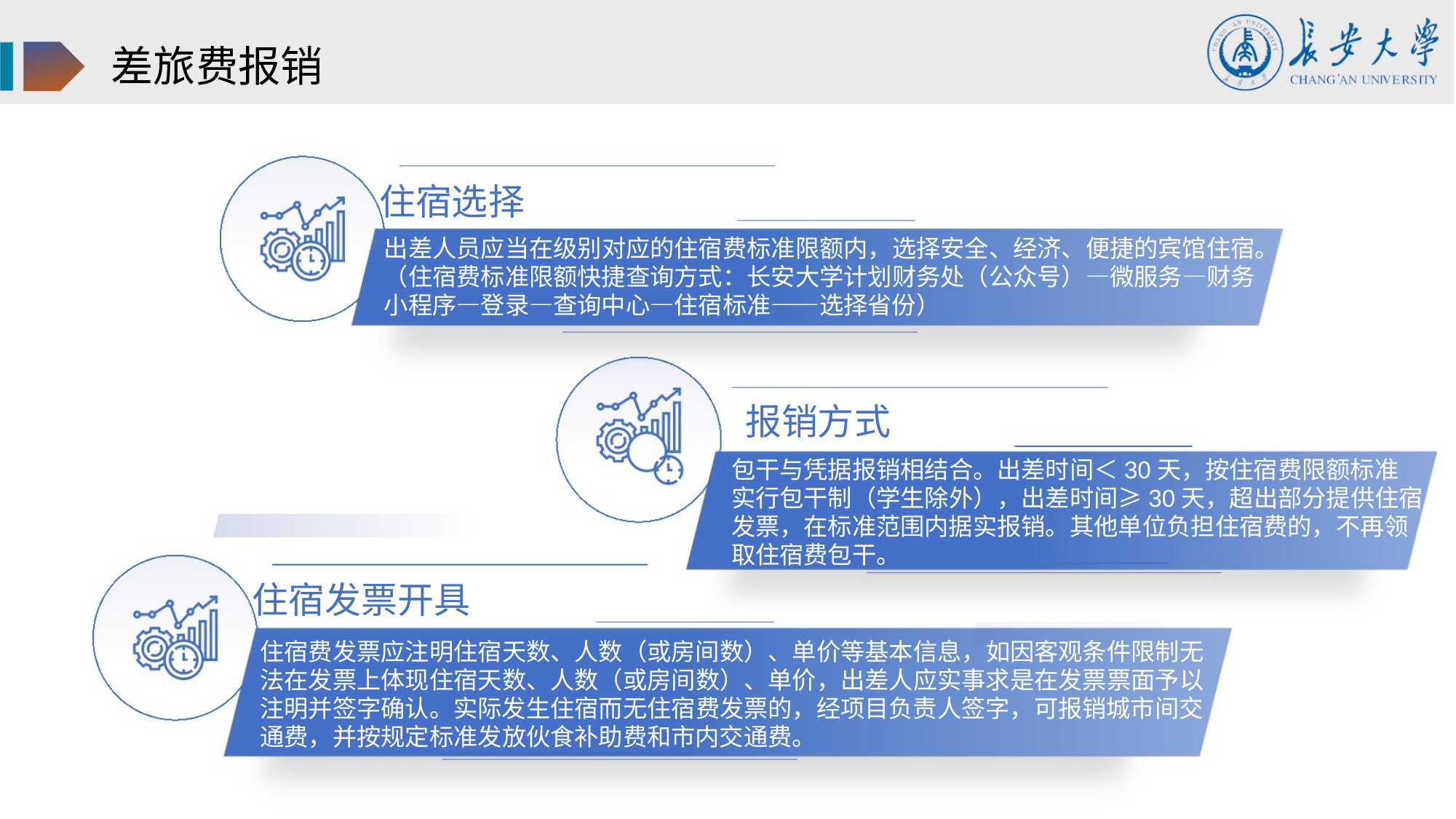

差旅费报销
住宿选择
出差人员应当在级别对应的住宿费标准限额内，选择安全、经济、便捷的宾馆住宿。
（住宿费标准限额快捷查询方式：长安大学计划财务处（公众号）—微服务—财务
小程序—登录—查询中心—住宿标准——选择省份）
报销方式
包干与凭据报销相结合。出差时间＜30天，按住宿费限额标准
实行包干制（学生除外），出差时间≥30天，超出部分提供住宿
发票，在标准范围内据实报销。其他单位负担住宿费的，不再领
取住宿费包干。
住宿发票开具
住宿费发票应注明住宿天数、人数（或房间数）、单价等基本信息，如因客观条件限制无
法在发票上体现住宿天数、人数（或房间数）、单价，出差人应实事求是在发票票面予以
注明并签字确认。实际发生住宿而无住宿费发票的，经项目负责人签字，可报销城市间交
通费，并按规定标准发放伙食补助费和市内交通费。